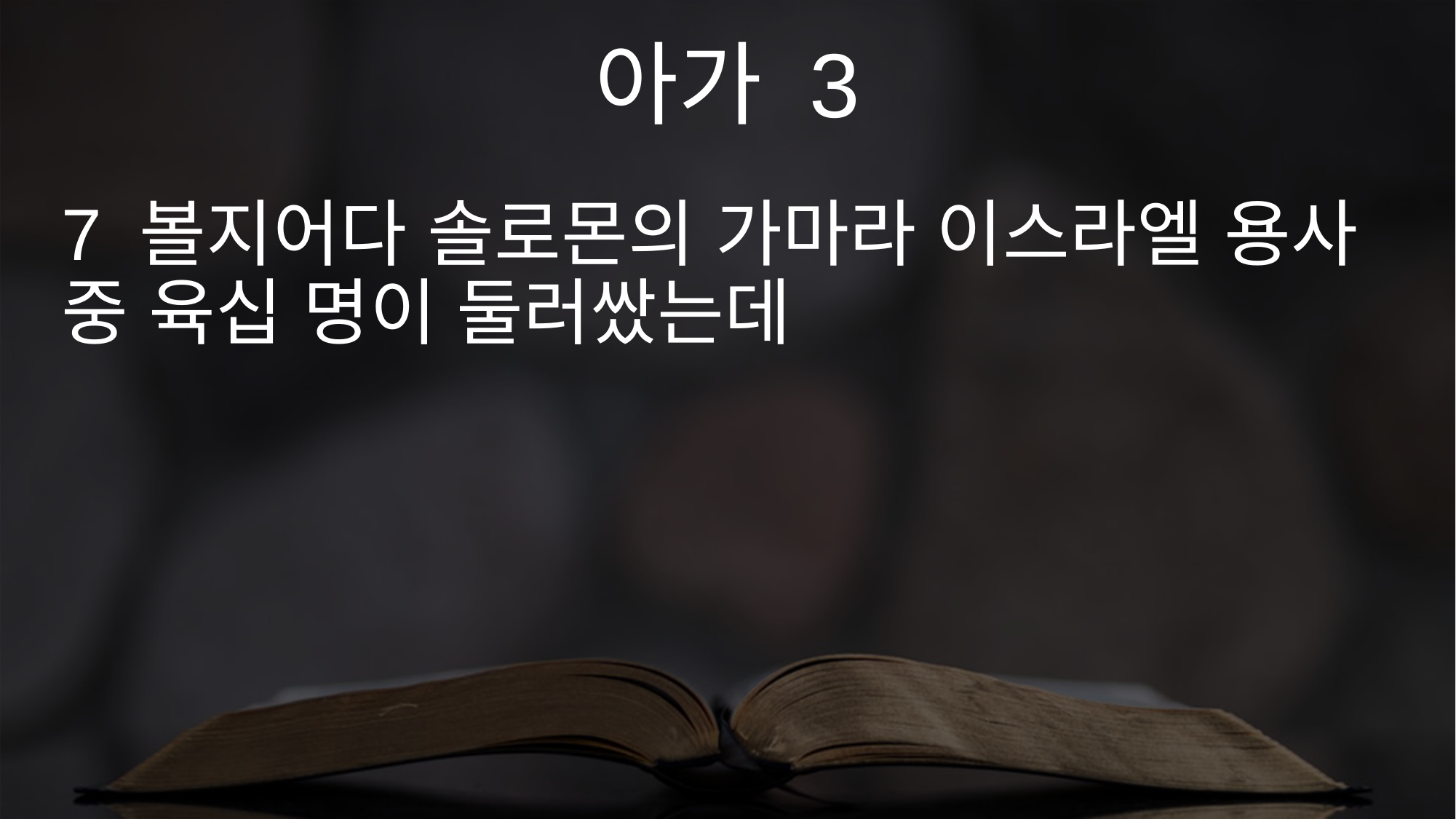

아가 3
7 볼지어다 솔로몬의 가마라 이스라엘 용사 중 육십 명이 둘러쌌는데